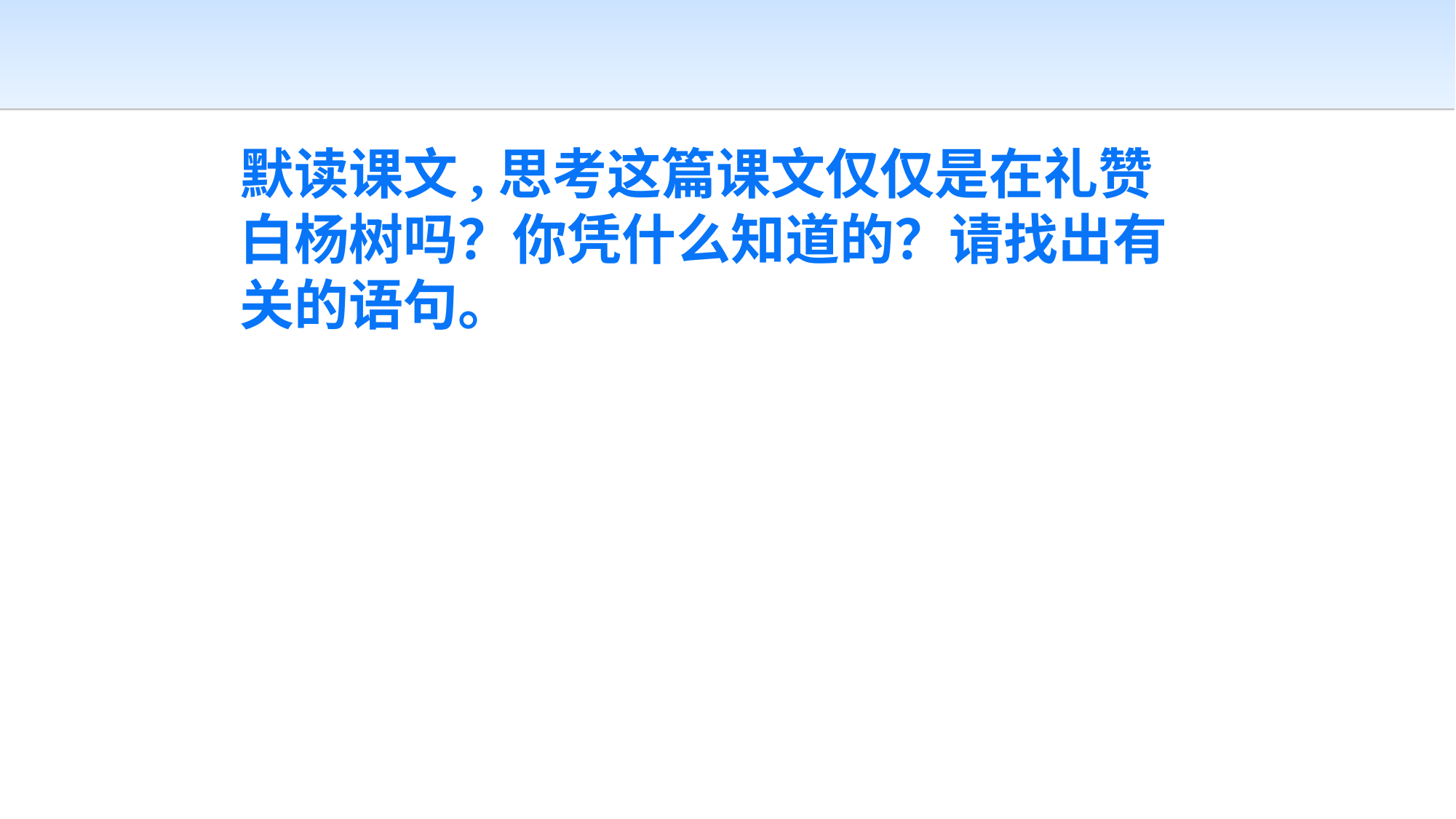

默读课文,思考这篇课文仅仅是在礼赞白杨树吗？你凭什么知道的？请找出有关的语句。